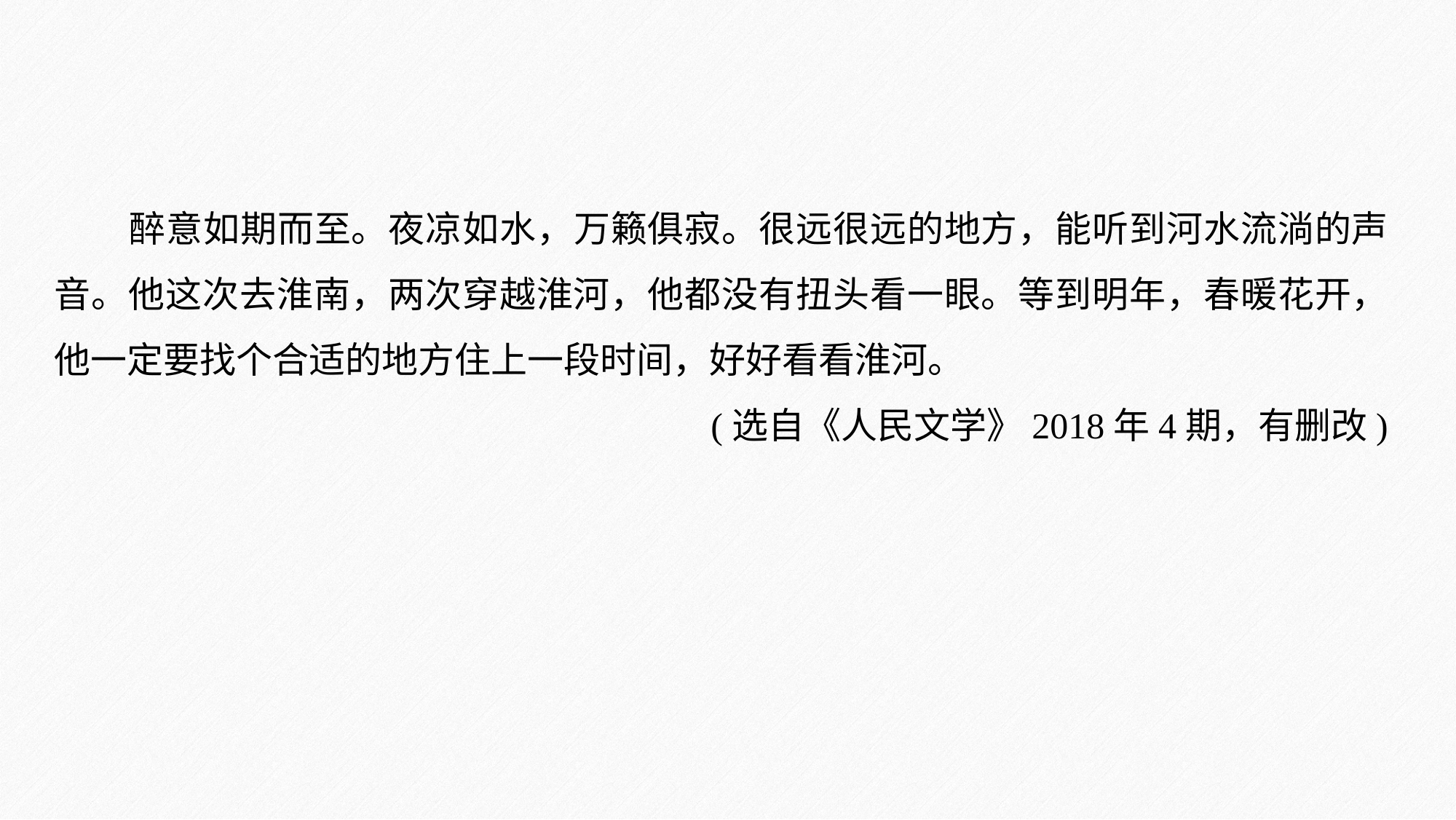

醉意如期而至。夜凉如水，万籁俱寂。很远很远的地方，能听到河水流淌的声音。他这次去淮南，两次穿越淮河，他都没有扭头看一眼。等到明年，春暖花开，他一定要找个合适的地方住上一段时间，好好看看淮河。
(选自《人民文学》2018年4期，有删改)